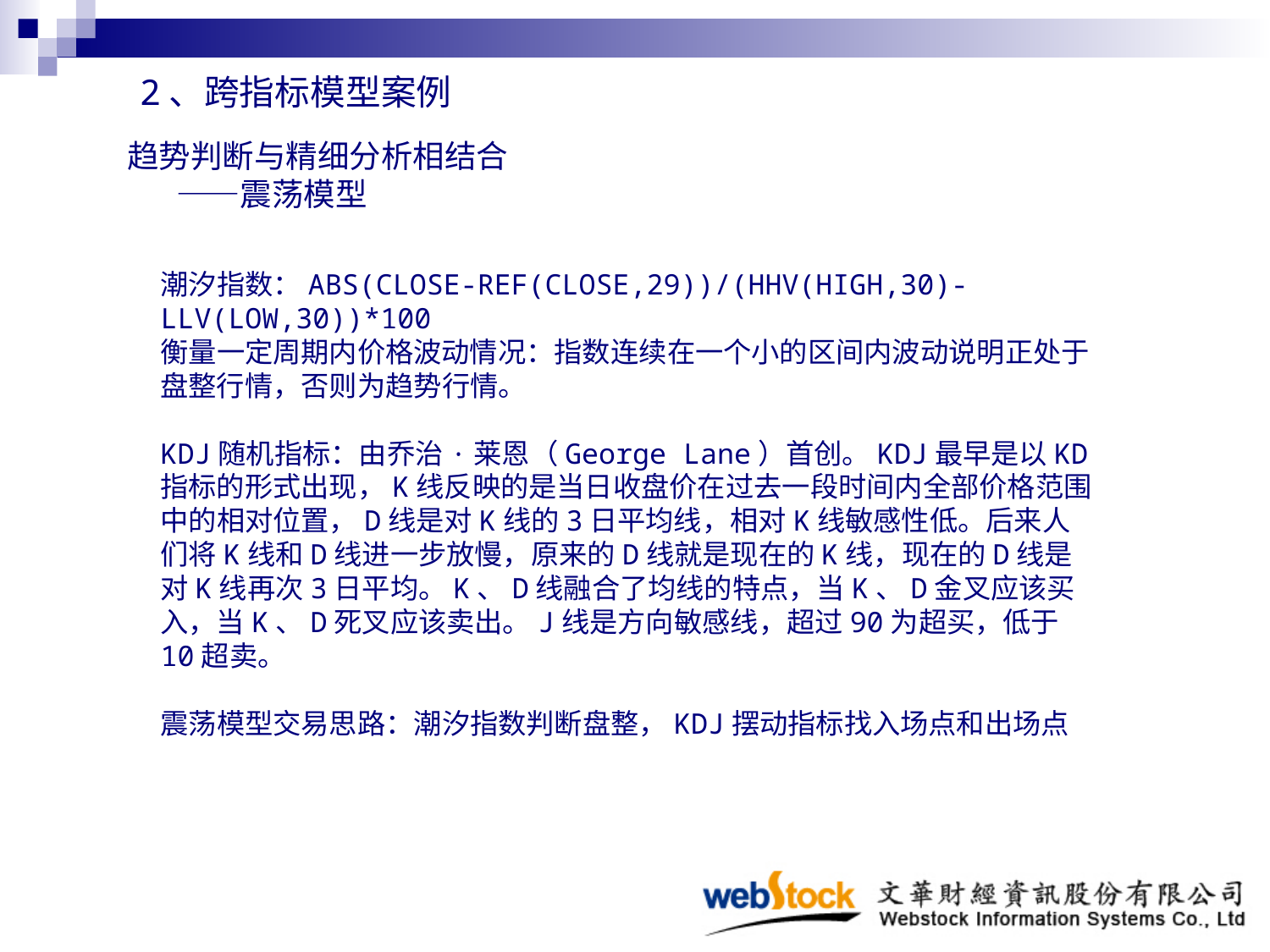

# 趋势判断与精细分析相结合 ——震荡模型
 2、跨指标模型案例
潮汐指数：ABS(CLOSE-REF(CLOSE,29))/(HHV(HIGH,30)-LLV(LOW,30))*100
衡量一定周期内价格波动情况：指数连续在一个小的区间内波动说明正处于盘整行情，否则为趋势行情。

KDJ随机指标：由乔治·莱恩（George Lane）首创。KDJ最早是以KD指标的形式出现，K线反映的是当日收盘价在过去一段时间内全部价格范围中的相对位置，D线是对K线的3日平均线，相对K线敏感性低。后来人们将K线和D线进一步放慢，原来的D线就是现在的K线，现在的D线是对K线再次3日平均。K、D线融合了均线的特点，当K、D金叉应该买入，当K、D死叉应该卖出。J线是方向敏感线，超过90为超买，低于10超卖。

震荡模型交易思路：潮汐指数判断盘整，KDJ摆动指标找入场点和出场点